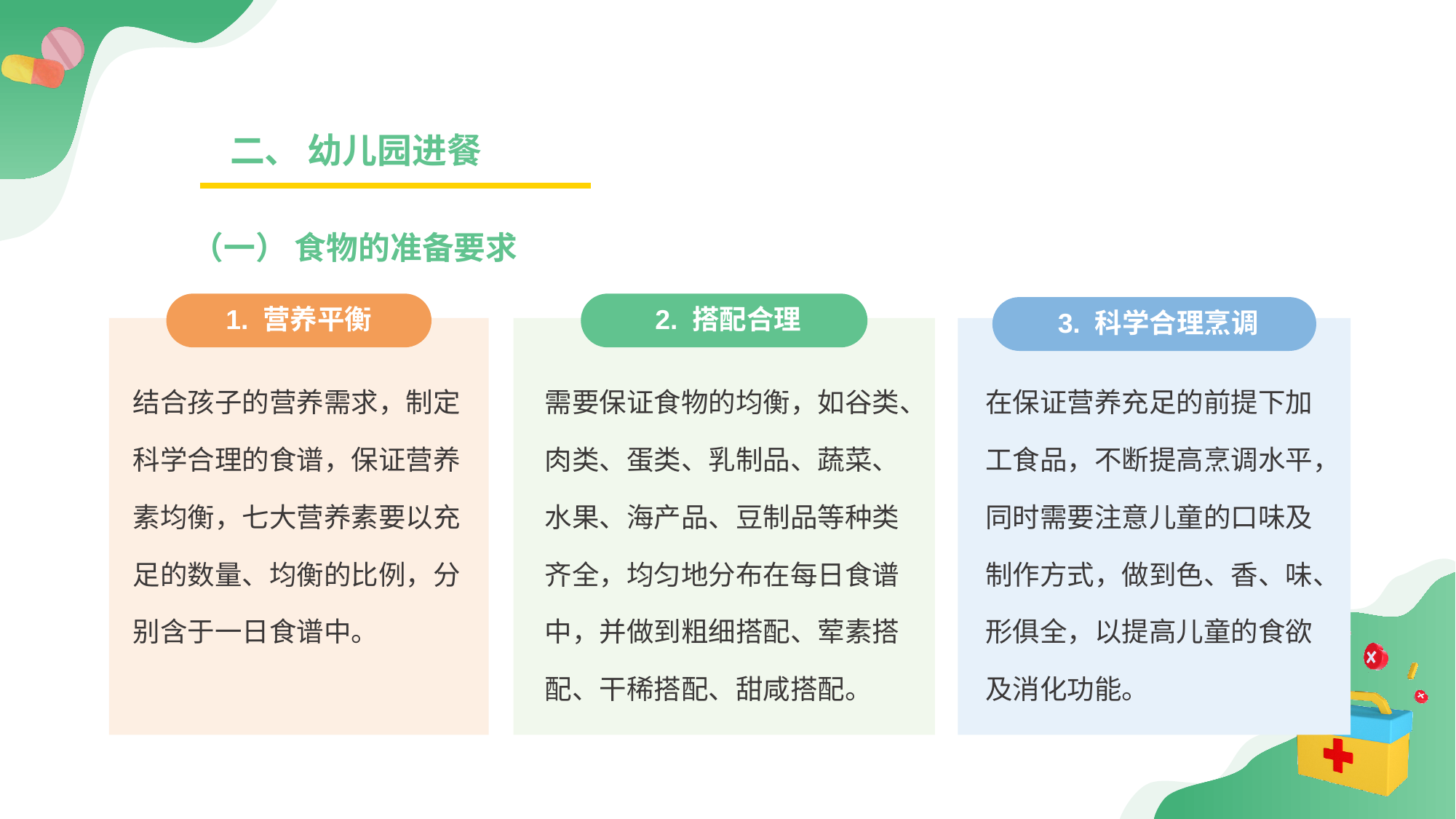

二、 幼儿园进餐
（一） 食物的准备要求

1. 营养平衡
  2. 搭配合理

 3. 科学合理烹调

结合孩子的营养需求，制定科学合理的食谱，保证营养素均衡，七大营养素要以充足的数量、均衡的比例，分别含于一日食谱中。
需要保证食物的均衡，如谷类、肉类、蛋类、乳制品、蔬菜、水果、海产品、豆制品等种类齐全，均匀地分布在每日食谱中，并做到粗细搭配、荤素搭配、干稀搭配、甜咸搭配。
在保证营养充足的前提下加工食品，不断提高烹调水平，同时需要注意儿童的口味及制作方式，做到色、香、味、形俱全，以提高儿童的食欲及消化功能。